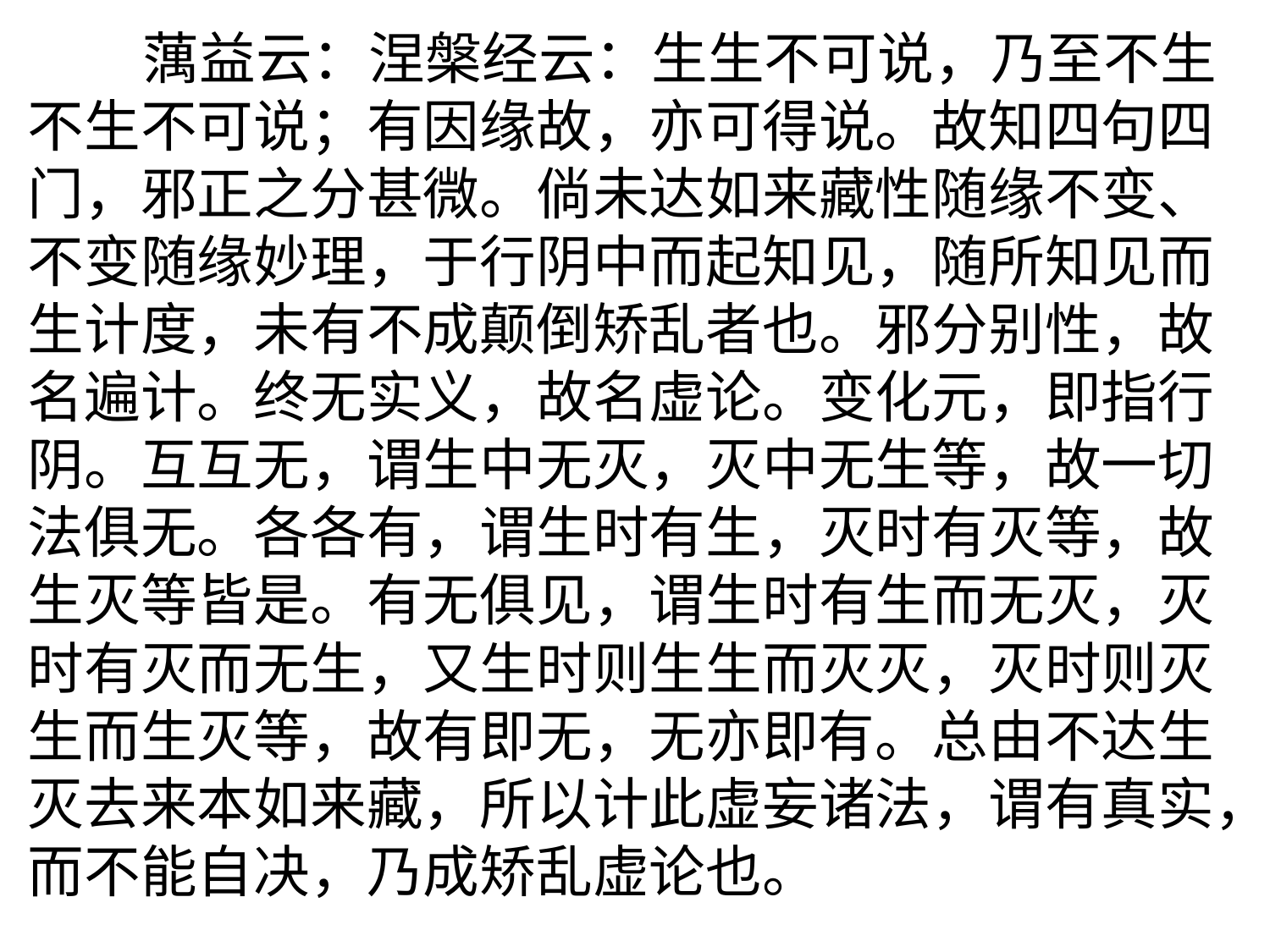

蕅益云：涅槃经云：生生不可说，乃至不生不生不可说；有因缘故，亦可得说。故知四句四门，邪正之分甚微。倘未达如来藏性随缘不变、不变随缘妙理，于行阴中而起知见，随所知见而生计度，未有不成颠倒矫乱者也。邪分别性，故名遍计。终无实义，故名虚论。变化元，即指行阴。互互无，谓生中无灭，灭中无生等，故一切法俱无。各各有，谓生时有生，灭时有灭等，故生灭等皆是。有无俱见，谓生时有生而无灭，灭时有灭而无生，又生时则生生而灭灭，灭时则灭生而生灭等，故有即无，无亦即有。总由不达生灭去来本如来藏，所以计此虚妄诸法，谓有真实，而不能自决，乃成矫乱虚论也。